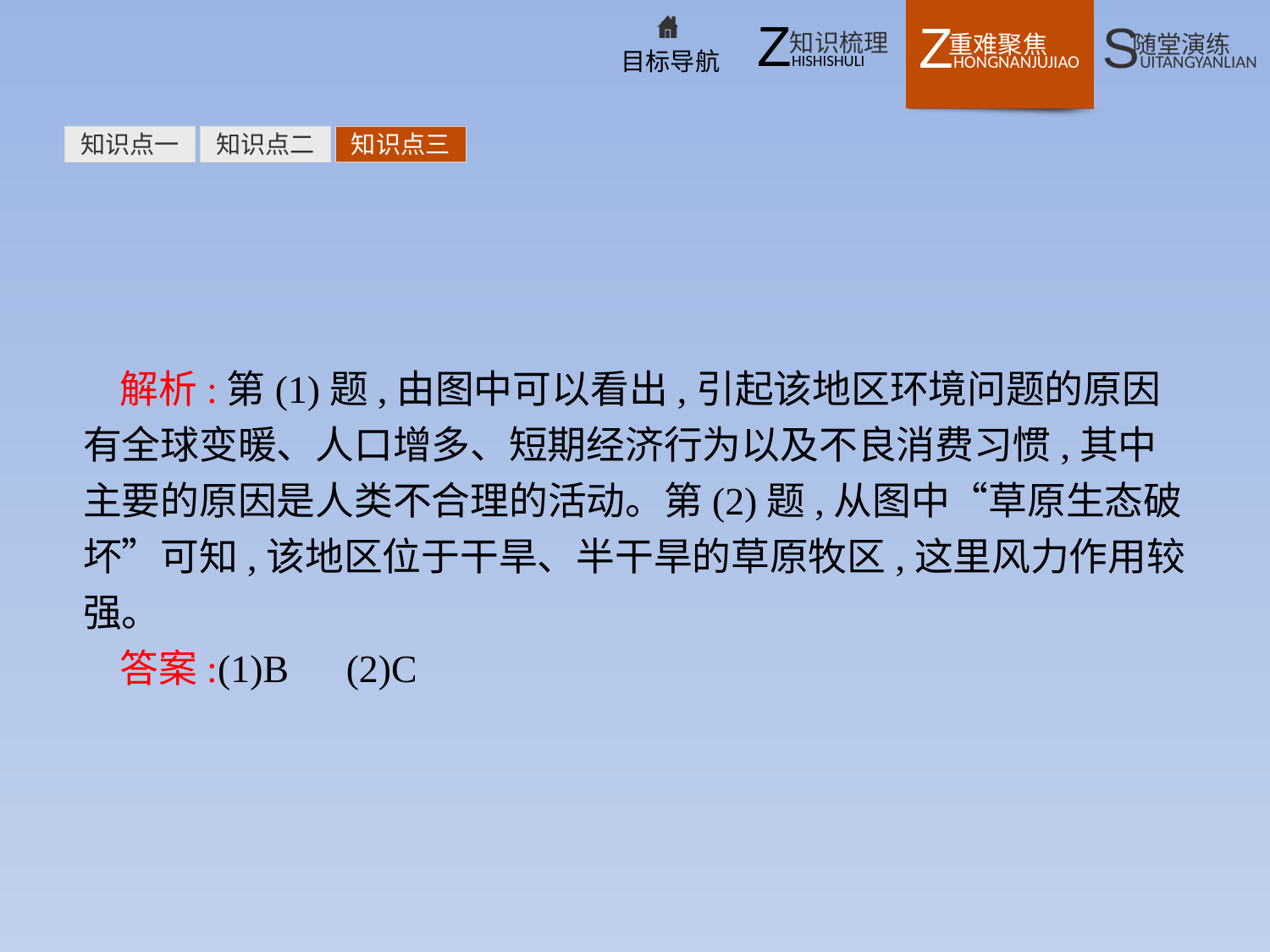

知识点一
知识点二
知识点三
解析:第(1)题,由图中可以看出,引起该地区环境问题的原因有全球变暖、人口增多、短期经济行为以及不良消费习惯,其中主要的原因是人类不合理的活动。第(2)题,从图中“草原生态破坏”可知,该地区位于干旱、半干旱的草原牧区,这里风力作用较强。
答案:(1)B　(2)C